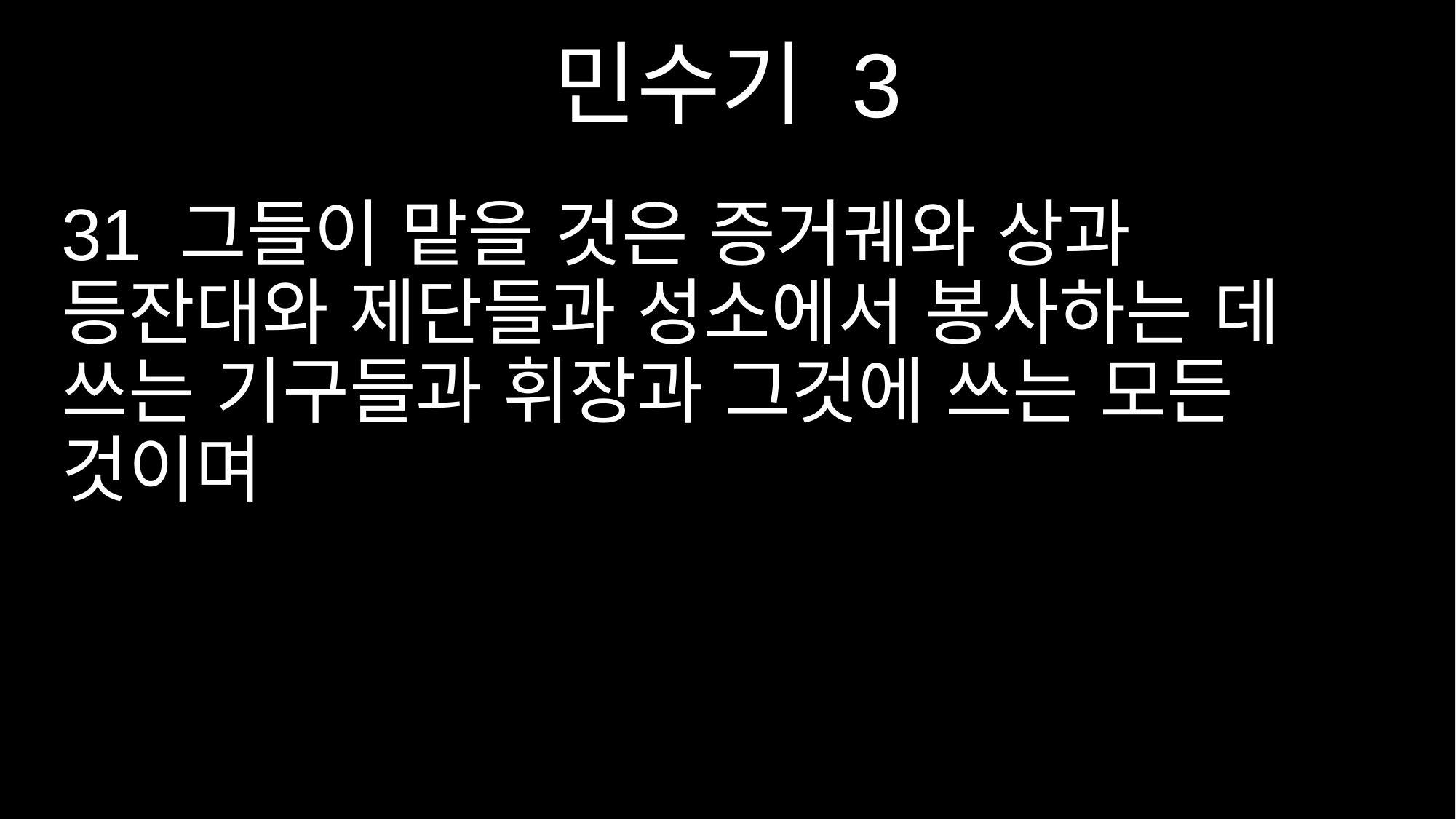

민수기 3
31 그들이 맡을 것은 증거궤와 상과 등잔대와 제단들과 성소에서 봉사하는 데 쓰는 기구들과 휘장과 그것에 쓰는 모든 것이며